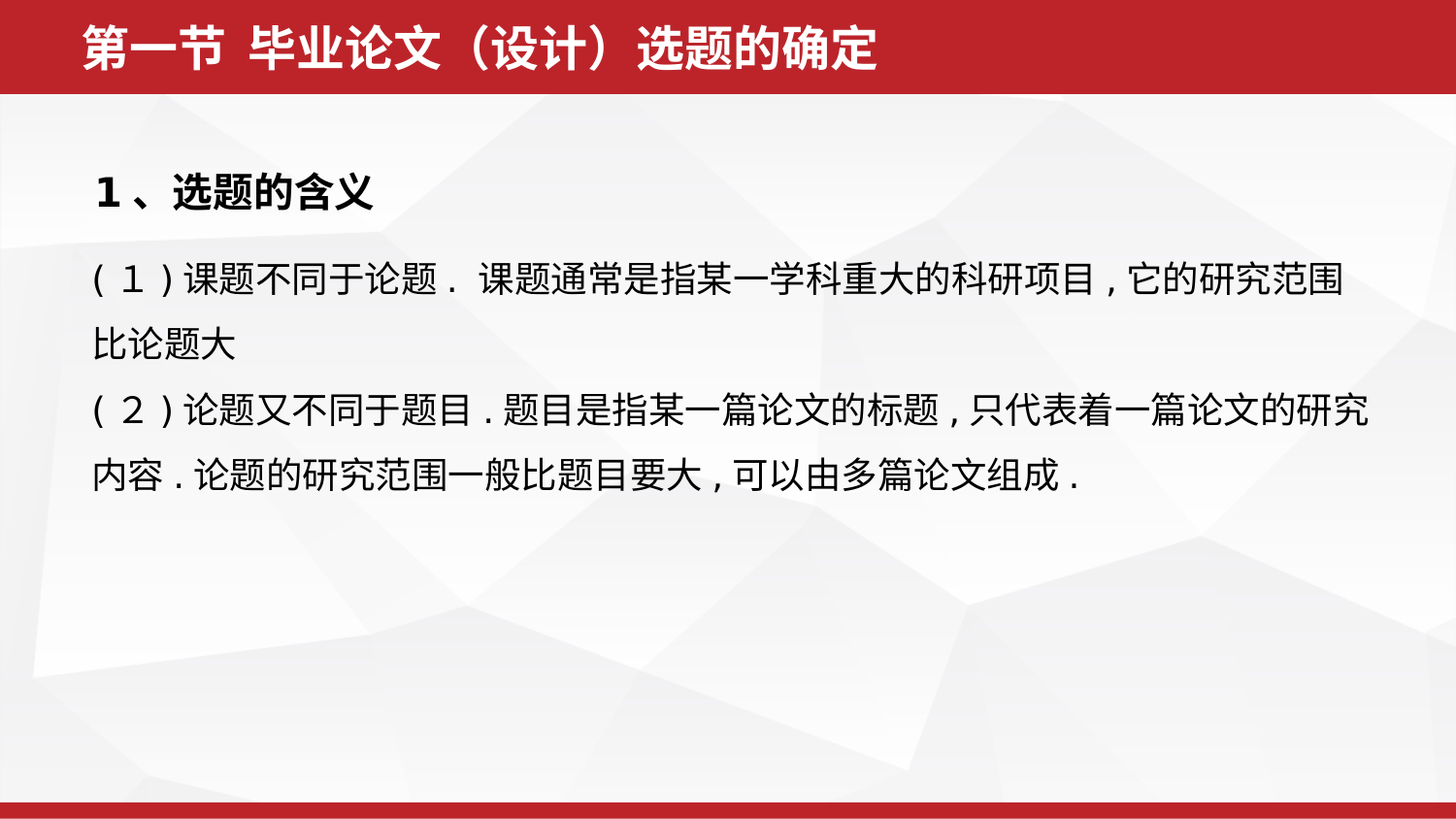

第一节  毕业论文（设计）选题的确定
1、选题的含义
(１)课题不同于论题. 课题通常是指某一学科重大的科研项目,它的研究范围比论题大
(２)论题又不同于题目.题目是指某一篇论文的标题,只代表着一篇论文的研究内容.论题的研究范围一般比题目要大,可以由多篇论文组成.